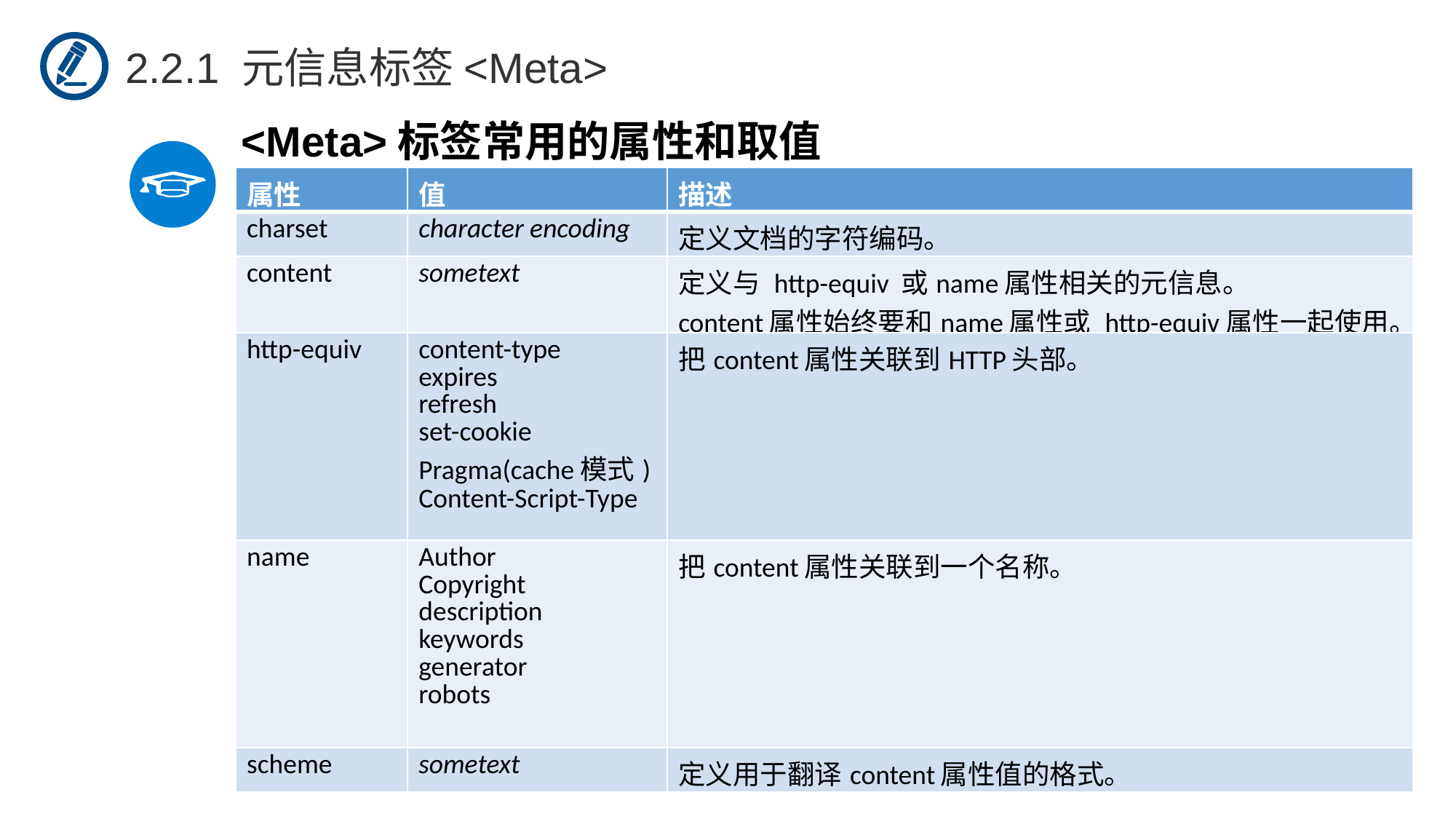

2.2.1 元信息标签<Meta>
<Meta>标签常用的属性和取值

| 属性 | 值 | 描述 |
| --- | --- | --- |
| charset | character encoding | 定义文档的字符编码。 |
| content | sometext | 定义与 http-equiv 或name属性相关的元信息。 content属性始终要和name属性或 http-equiv属性一起使用。 |
| http-equiv | content-type expires refresh set-cookie Pragma(cache模式) Content-Script-Type | 把content属性关联到HTTP头部。 |
| name | Author Copyright description keywords generator robots | 把content属性关联到一个名称。 |
| scheme | sometext | 定义用于翻译content属性值的格式。 |